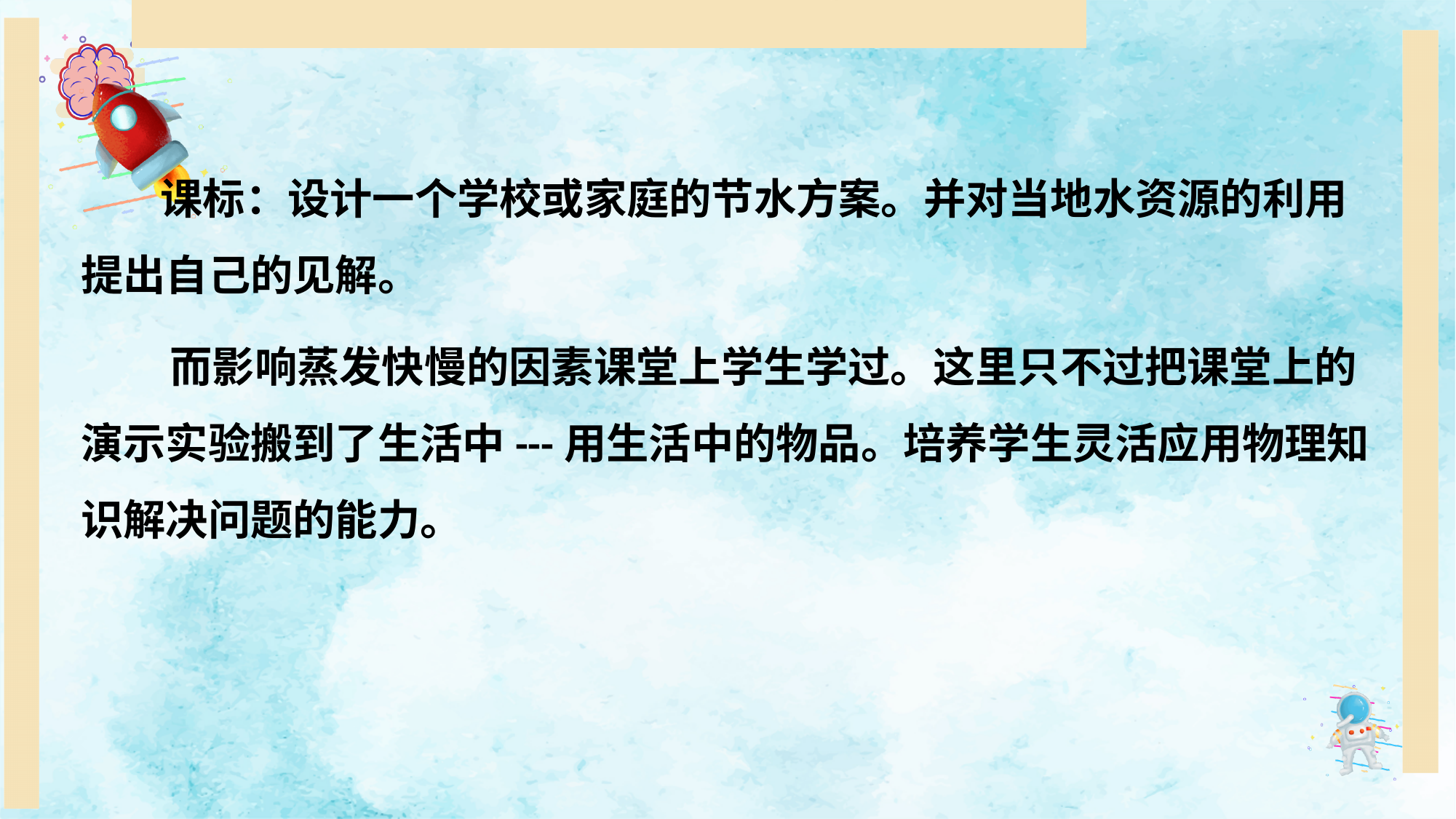

课标：设计一个学校或家庭的节水方案。并对当地水资源的利用提出自己的见解。
           而影响蒸发快慢的因素课堂上学生学过。这里只不过把课堂上的演示实验搬到了生活中---用生活中的物品。培养学生灵活应用物理知识解决问题的能力。